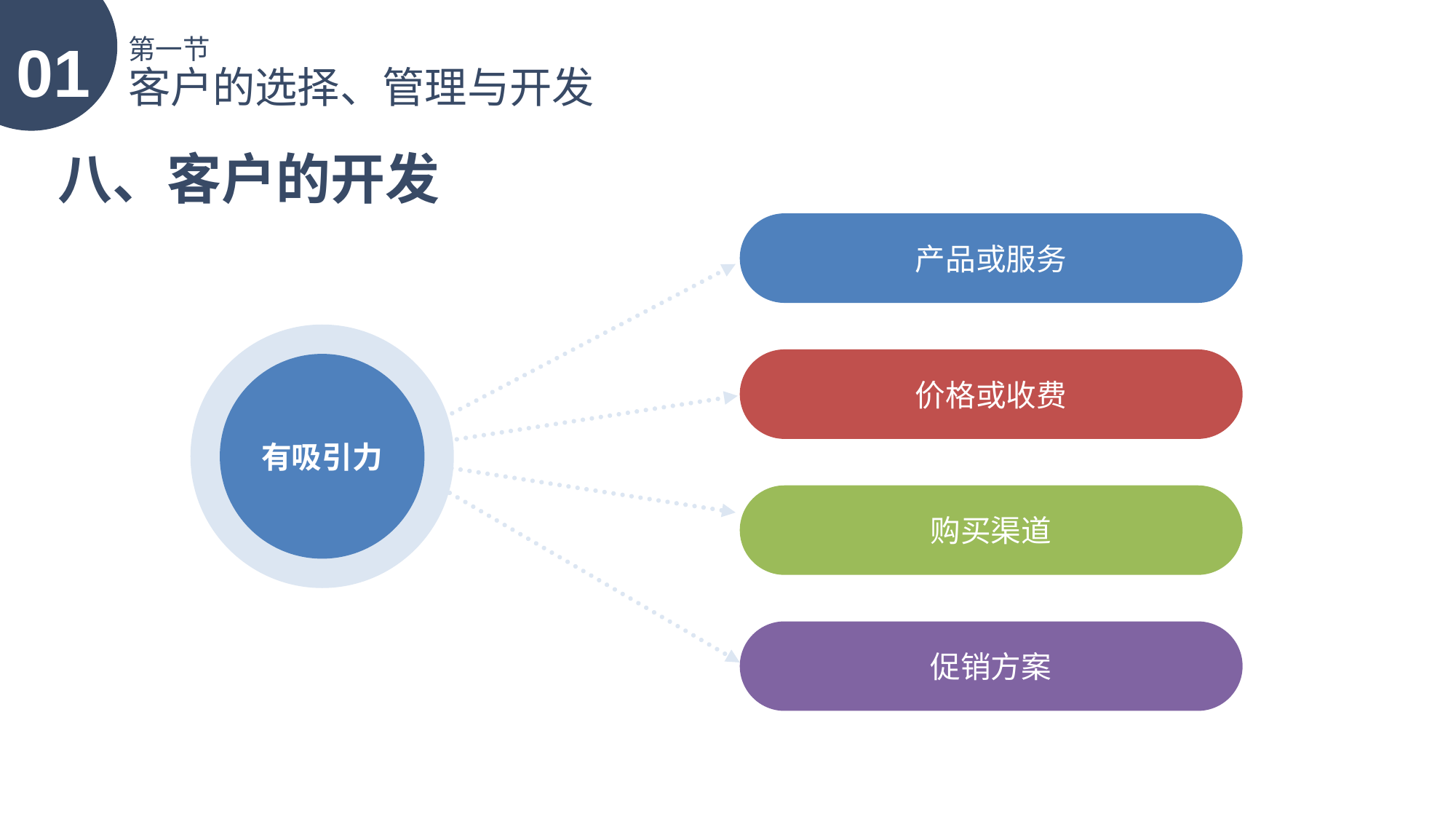

01
第一节
客户的选择、管理与开发
八、客户的开发

产品或服务

价格或收费
有吸引力

购买渠道

促销方案